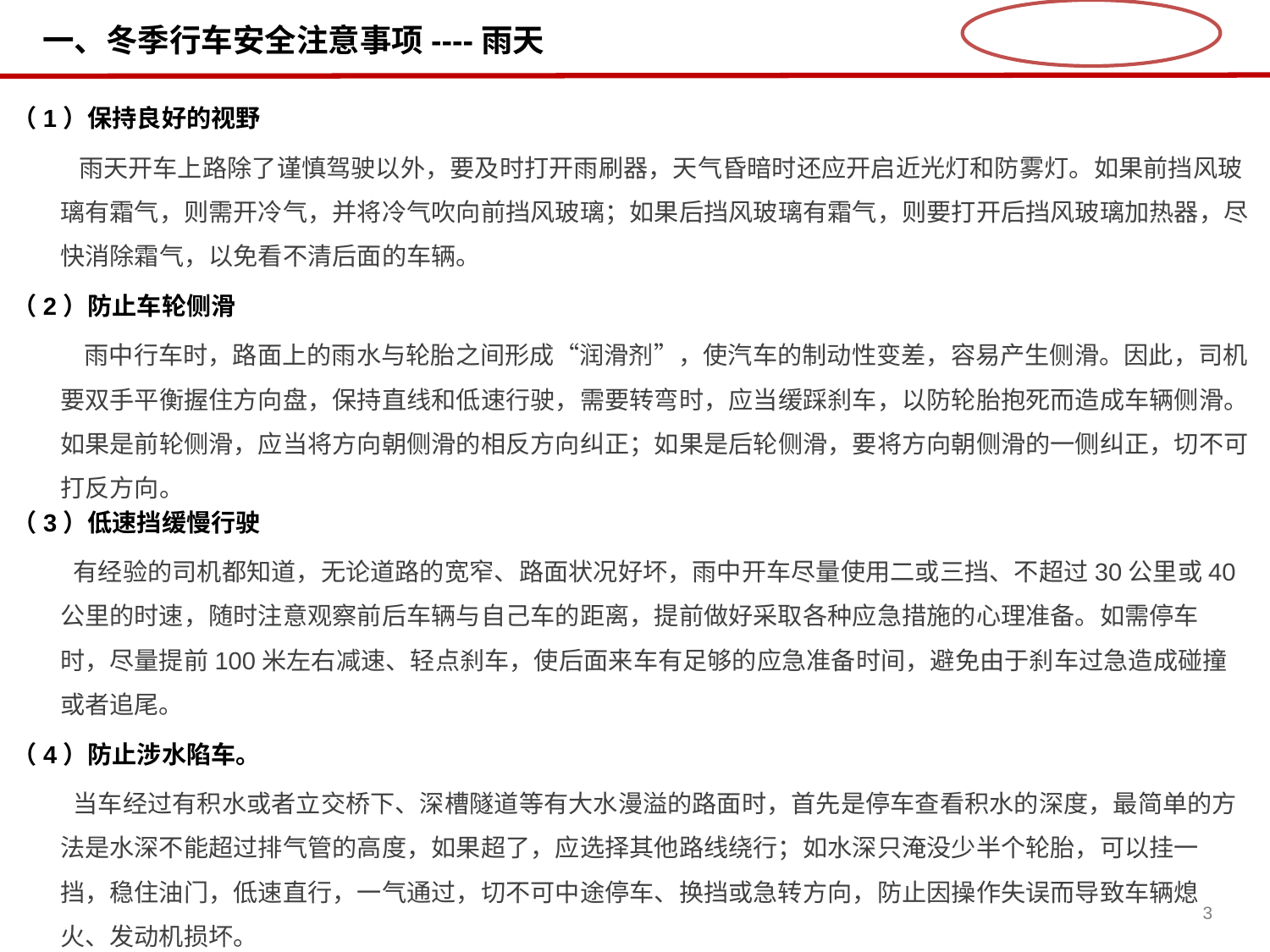

# 一、冬季行车安全注意事项----雨天

（1）保持良好的视野
           雨天开车上路除了谨慎驾驶以外，要及时打开雨刷器，天气昏暗时还应开启近光灯和防雾灯。如果前挡风玻璃有霜气，则需开冷气，并将冷气吹向前挡风玻璃；如果后挡风玻璃有霜气，则要打开后挡风玻璃加热器，尽快消除霜气，以免看不清后面的车辆。
（2）防止车轮侧滑
            雨中行车时，路面上的雨水与轮胎之间形成“润滑剂”，使汽车的制动性变差，容易产生侧滑。因此，司机要双手平衡握住方向盘，保持直线和低速行驶，需要转弯时，应当缓踩刹车，以防轮胎抱死而造成车辆侧滑。如果是前轮侧滑，应当将方向朝侧滑的相反方向纠正；如果是后轮侧滑，要将方向朝侧滑的一侧纠正，切不可打反方向。
（3）低速挡缓慢行驶
          有经验的司机都知道，无论道路的宽窄、路面状况好坏，雨中开车尽量使用二或三挡、不超过30公里或40公里的时速，随时注意观察前后车辆与自己车的距离，提前做好采取各种应急措施的心理准备。如需停车时，尽量提前100米左右减速、轻点刹车，使后面来车有足够的应急准备时间，避免由于刹车过急造成碰撞或者追尾。
（4）防止涉水陷车。
          当车经过有积水或者立交桥下、深槽隧道等有大水漫溢的路面时，首先是停车查看积水的深度，最简单的方法是水深不能超过排气管的高度，如果超了，应选择其他路线绕行；如水深只淹没少半个轮胎，可以挂一挡，稳住油门，低速直行，一气通过，切不可中途停车、换挡或急转方向，防止因操作失误而导致车辆熄火、发动机损坏。